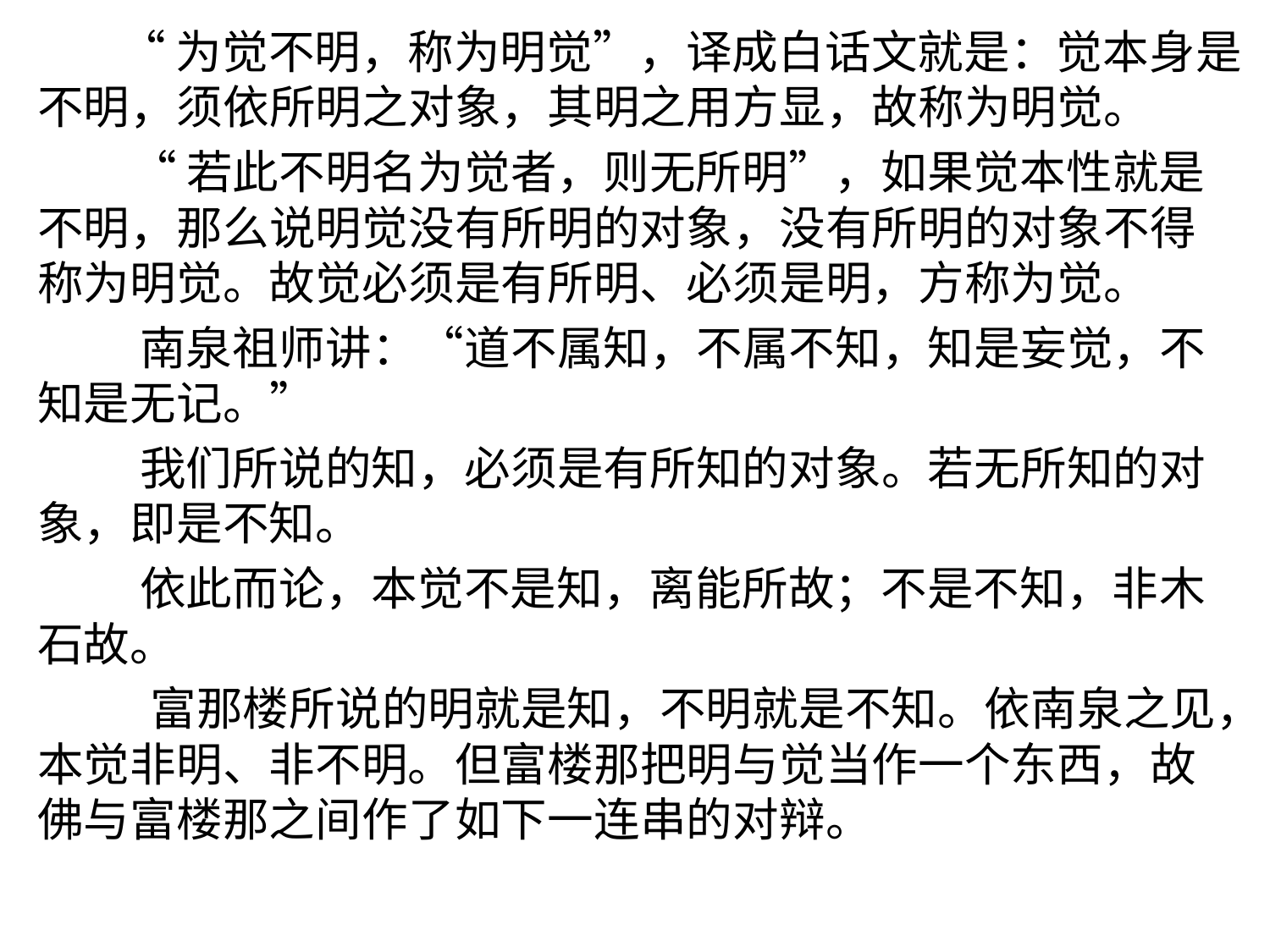

“为觉不明，称为明觉”，译成白话文就是：觉本身是不明，须依所明之对象，其明之用方显，故称为明觉。
         “若此不明名为觉者，则无所明”，如果觉本性就是不明，那么说明觉没有所明的对象，没有所明的对象不得称为明觉。故觉必须是有所明、必须是明，方称为觉。
         南泉祖师讲：“道不属知，不属不知，知是妄觉，不知是无记。”
         我们所说的知，必须是有所知的对象。若无所知的对象，即是不知。
         依此而论，本觉不是知，离能所故；不是不知，非木石故。
          富那楼所说的明就是知，不明就是不知。依南泉之见，本觉非明、非不明。但富楼那把明与觉当作一个东西，故佛与富楼那之间作了如下一连串的对辩。